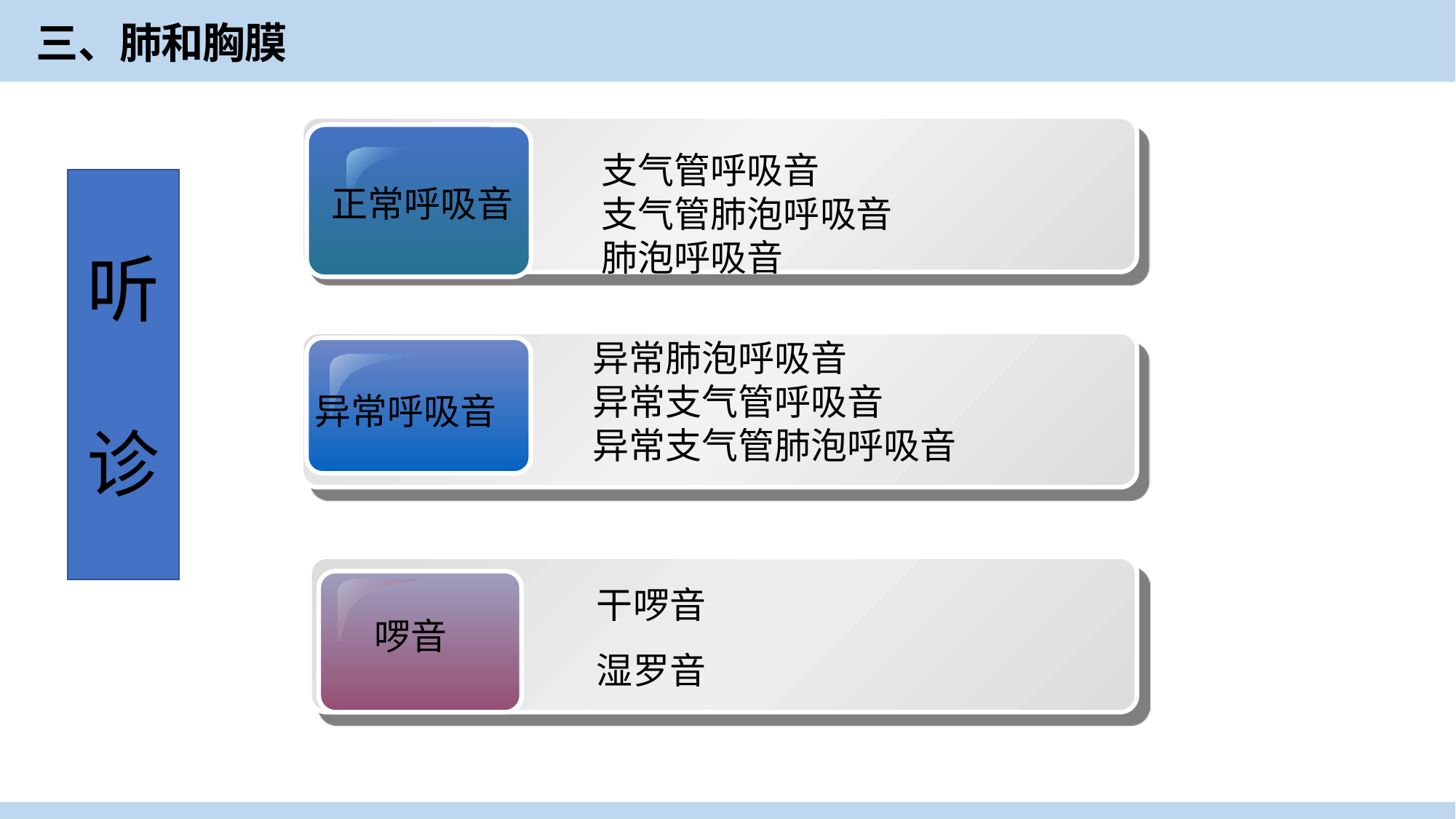

三、肺和胸膜

正常呼吸音
支气管呼吸音
支气管肺泡呼吸音
肺泡呼吸音
听

诊
异常肺泡呼吸音
异常支气管呼吸音
异常支气管肺泡呼吸音

异常呼吸音
干啰音
湿罗音

啰音